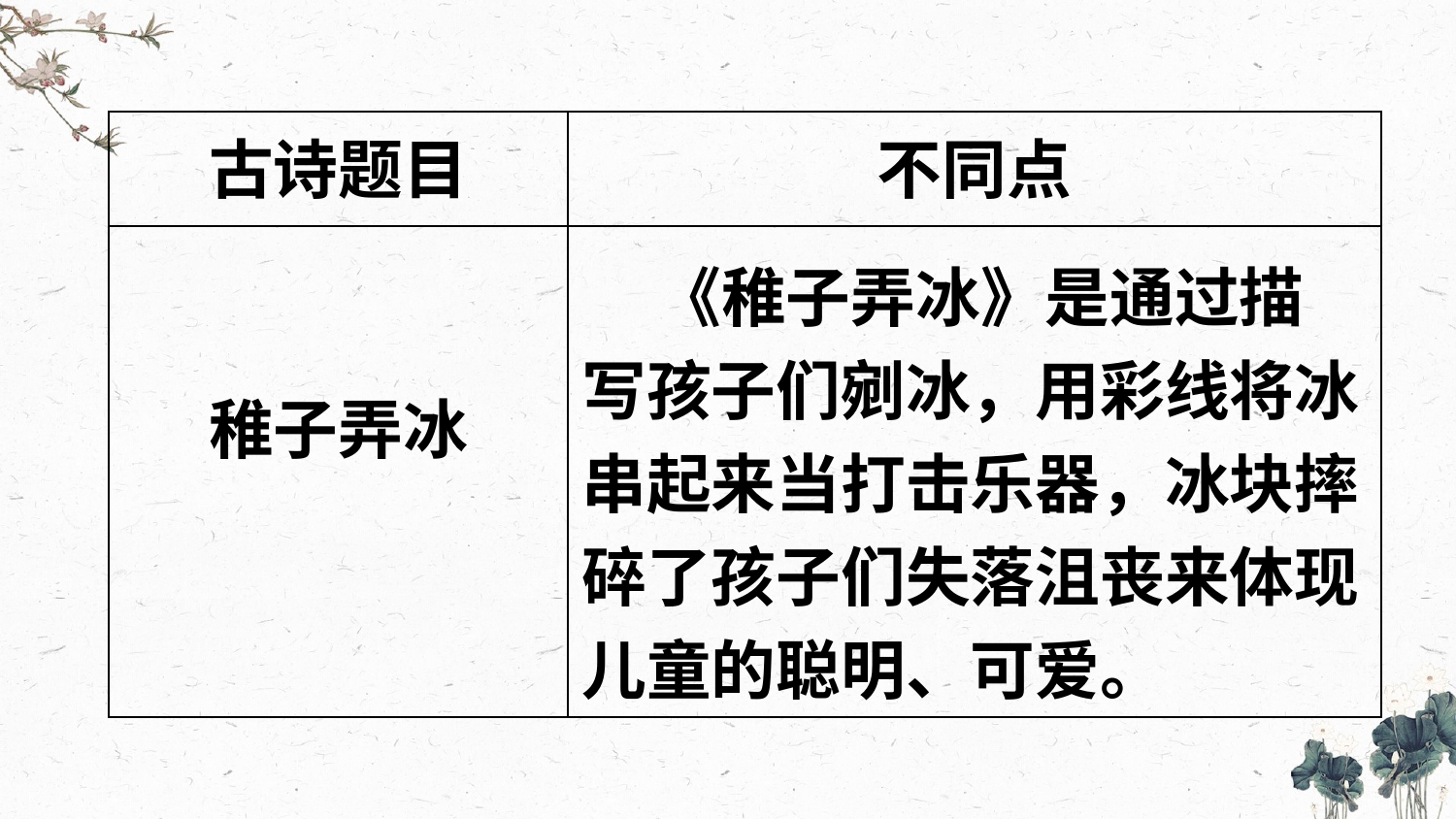

| 古诗题目 | 不同点 |
| --- | --- |
| 稚子弄冰 |  |
    《稚子弄冰》是通过描写孩子们剜冰，用彩线将冰串起来当打击乐器，冰块摔碎了孩子们失落沮丧来体现儿童的聪明、可爱。